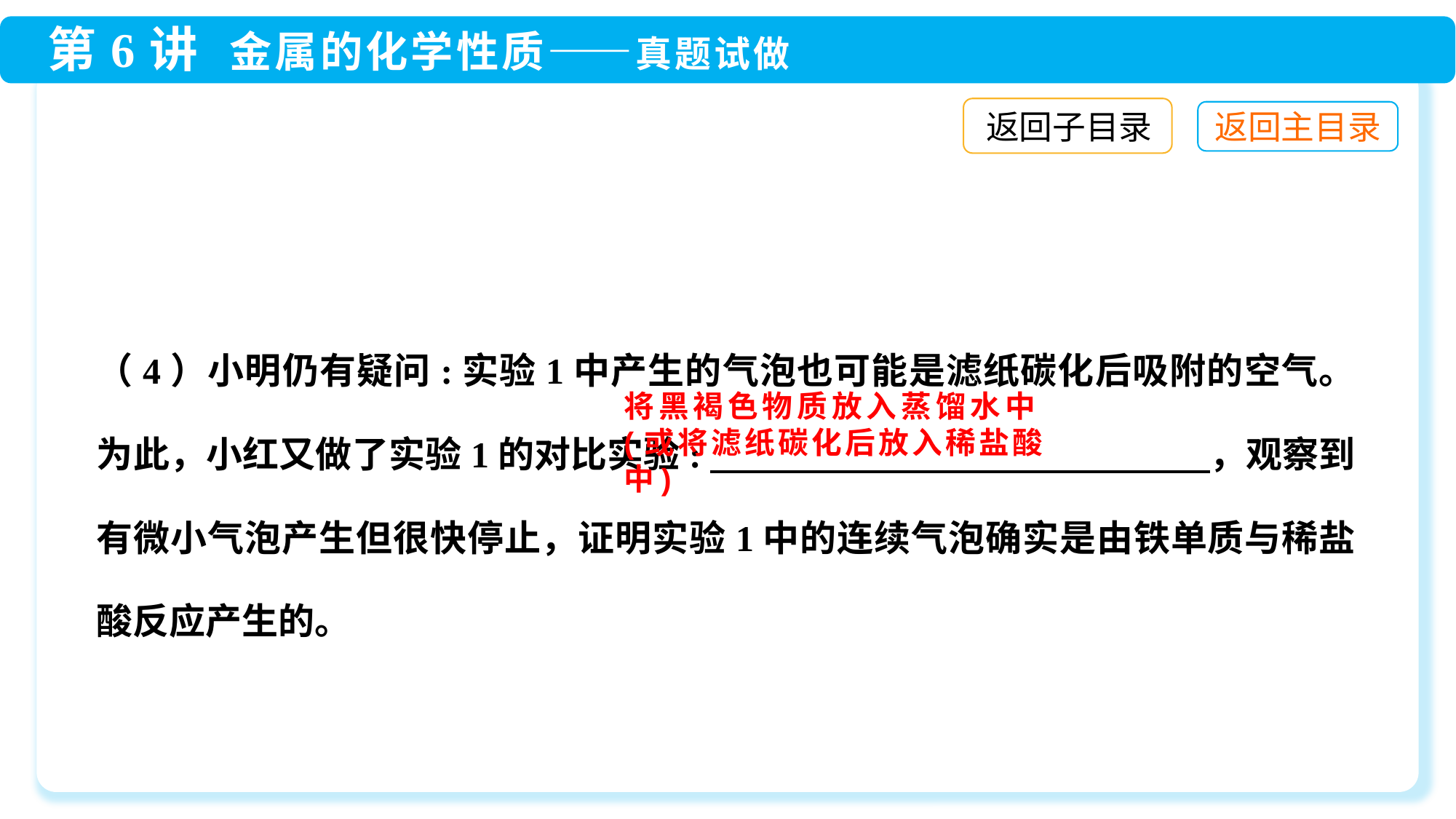

返回子目录

（4）小明仍有疑问:实验1中产生的气泡也可能是滤纸碳化后吸附的空气。为此，小红又做了实验1的对比实验:　　　　　　　　　　　　   　，观察到有微小气泡产生但很快停止，证明实验1中的连续气泡确实是由铁单质与稀盐酸反应产生的。
将黑褐色物质放入蒸馏水中(或将滤纸碳化后放入稀盐酸中)